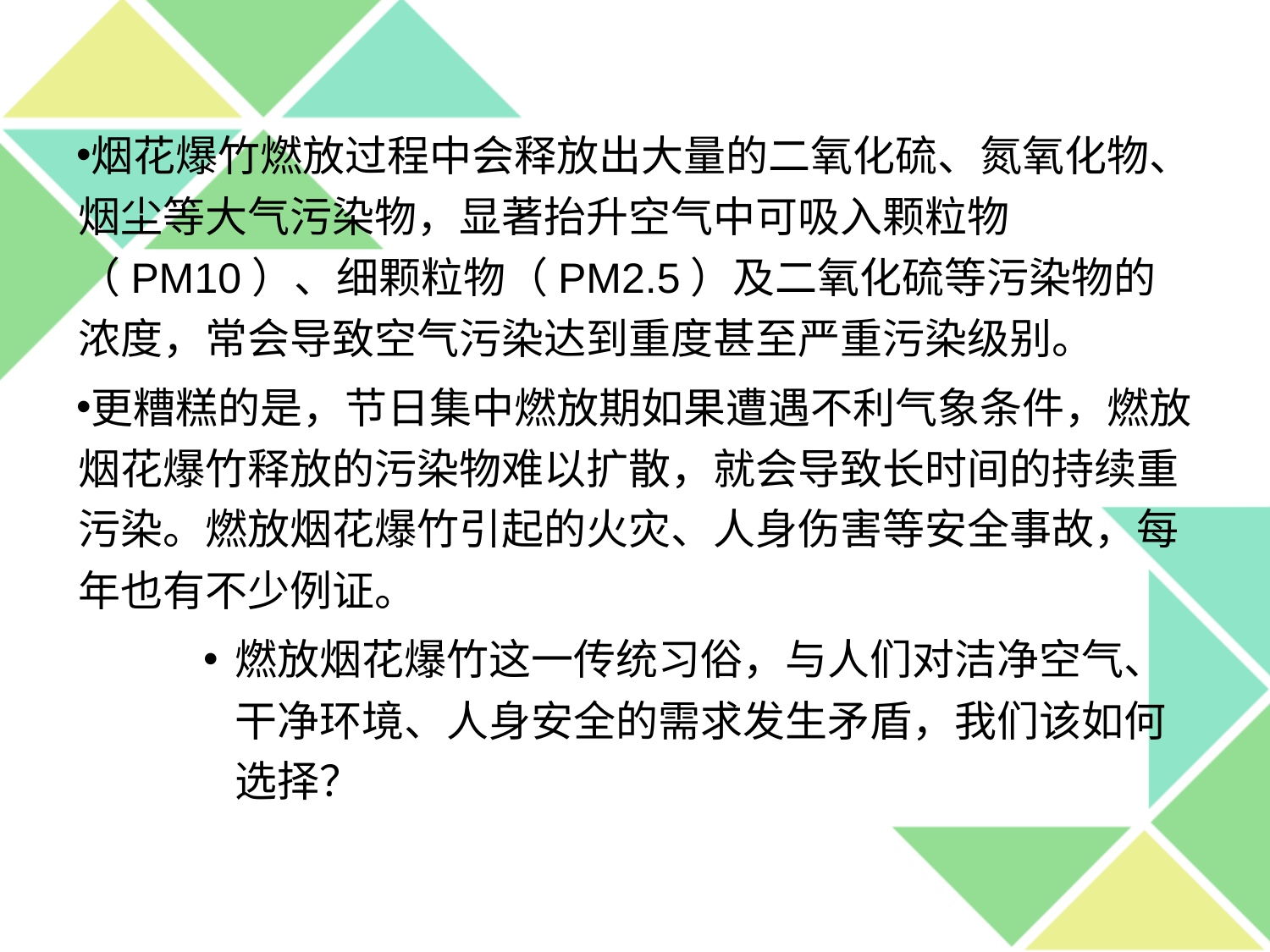

烟花爆竹燃放过程中会释放出大量的二氧化硫、氮氧化物、烟尘等大气污染物，显著抬升空气中可吸入颗粒物（PM10）、细颗粒物（PM2.5）及二氧化硫等污染物的浓度，常会导致空气污染达到重度甚至严重污染级别。
更糟糕的是，节日集中燃放期如果遭遇不利气象条件，燃放烟花爆竹释放的污染物难以扩散，就会导致长时间的持续重污染。燃放烟花爆竹引起的火灾、人身伤害等安全事故，每年也有不少例证。
燃放烟花爆竹这一传统习俗，与人们对洁净空气、干净环境、人身安全的需求发生矛盾，我们该如何选择？